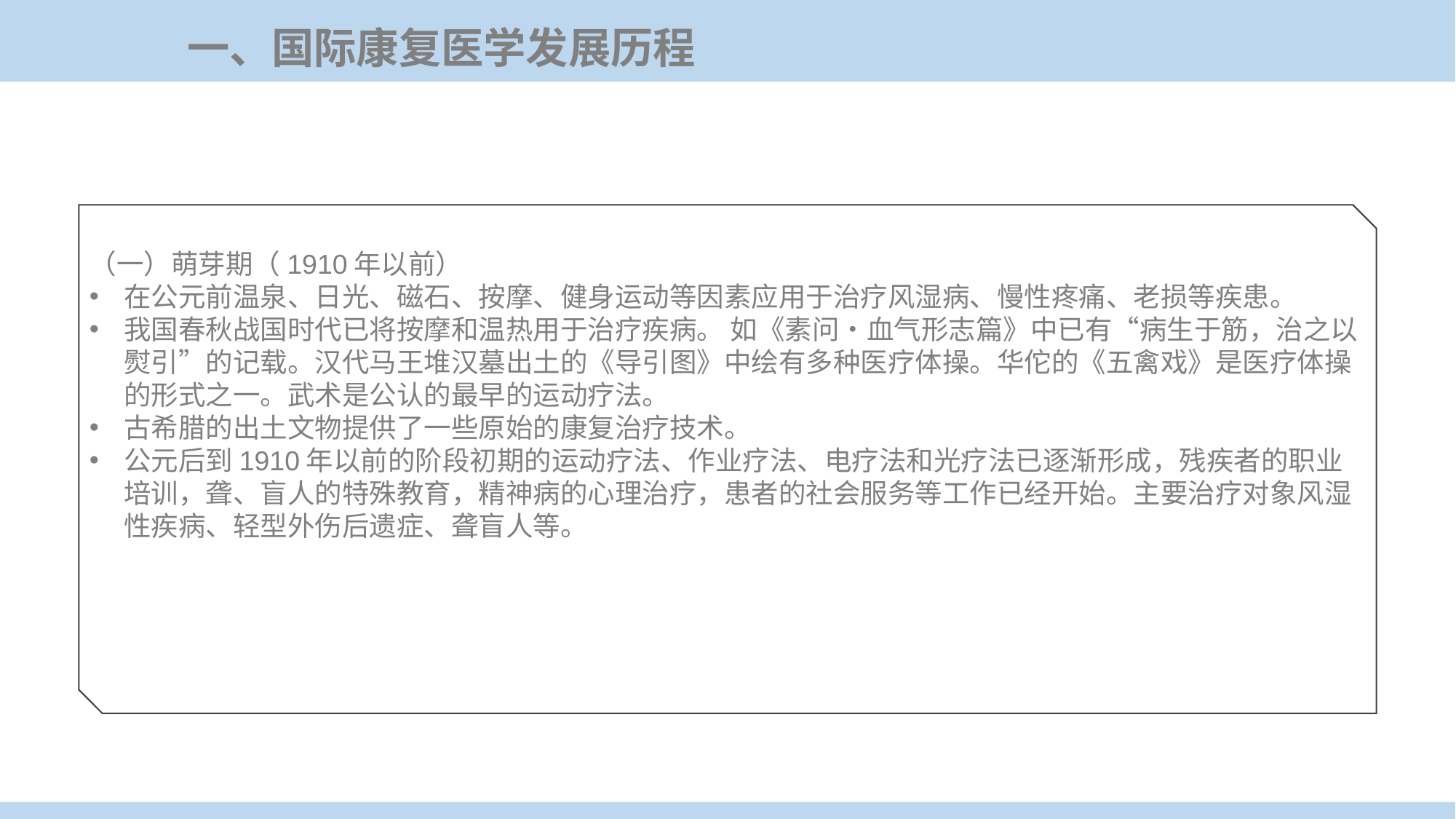

一、国际康复医学发展历程

（一）萌芽期（1910年以前）
在公元前温泉、日光、磁石、按摩、健身运动等因素应用于治疗风湿病、慢性疼痛、老损等疾患。
我国春秋战国时代已将按摩和温热用于治疗疾病。 如《素问•血气形志篇》中已有“病生于筋，治之以熨引”的记载。汉代马王堆汉墓出土的《导引图》中绘有多种医疗体操。华佗的《五禽戏》是医疗体操的形式之一。武术是公认的最早的运动疗法。
古希腊的出土文物提供了一些原始的康复治疗技术。
公元后到1910年以前的阶段初期的运动疗法、作业疗法、电疗法和光疗法已逐渐形成，残疾者的职业培训，聋、盲人的特殊教育，精神病的心理治疗，患者的社会服务等工作已经开始。主要治疗对象风湿性疾病、轻型外伤后遗症、聋盲人等。